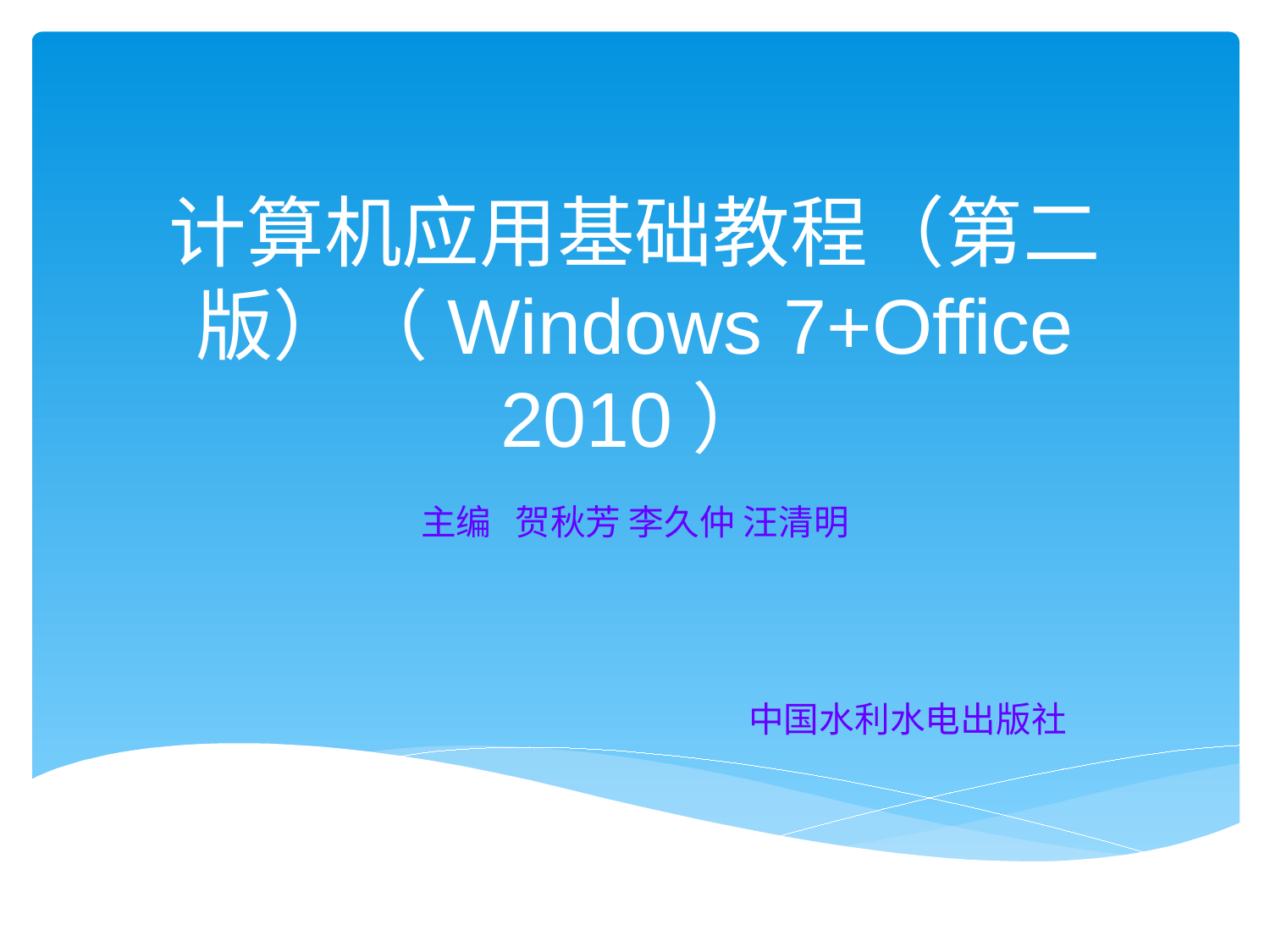

# 计算机应用基础教程（第二版）（Windows 7+Office 2010）
主编   贺秋芳 李久仲 汪清明

中国水利水电出版社